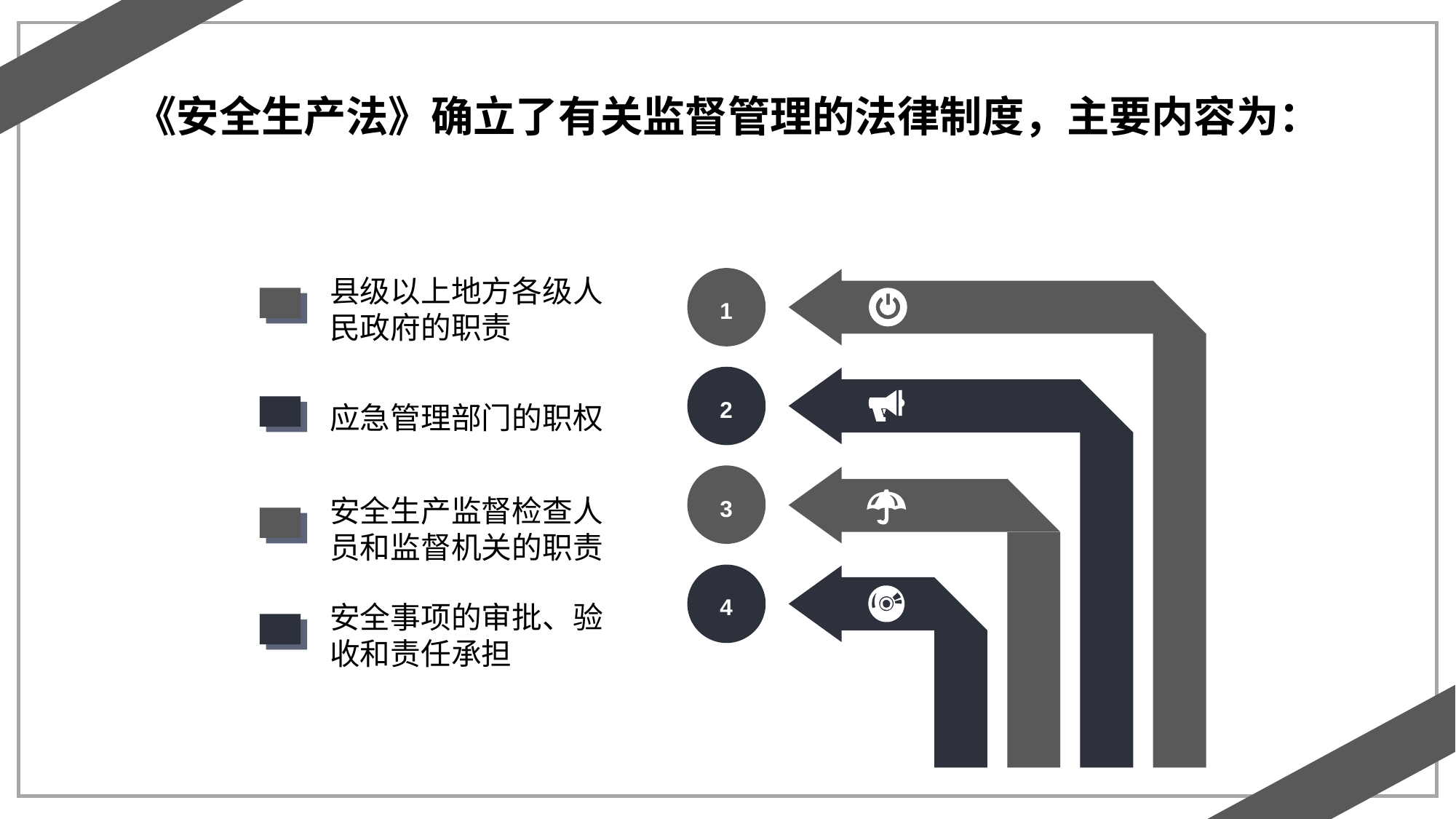

《安全生产法》确立了有关监督管理的法律制度，主要内容为：
县级以上地方各级人民政府的职责

1

2

应急管理部门的职权

3

安全生产监督检查人员和监督机关的职责

4

安全事项的审批、验收和责任承担